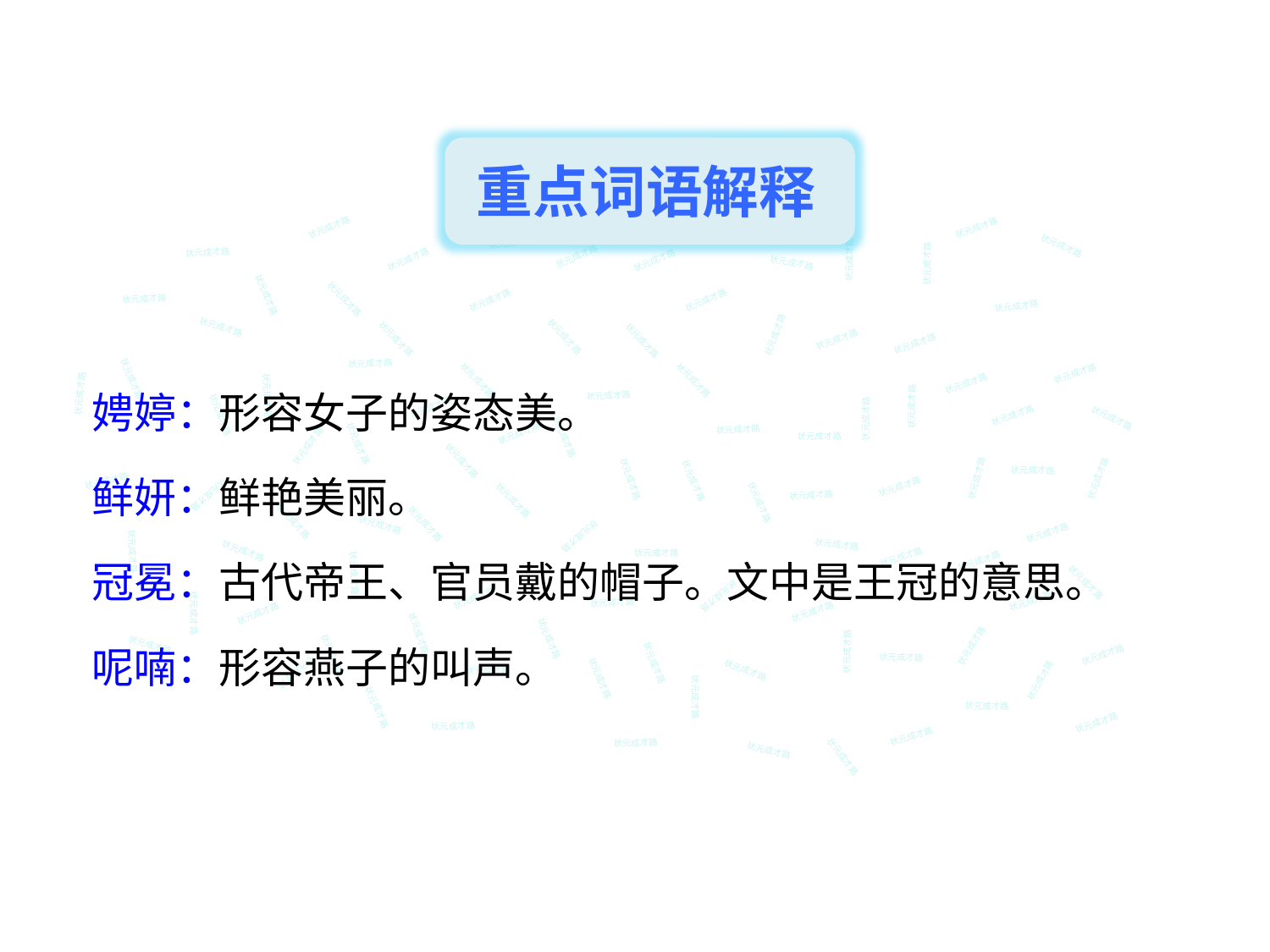

重点词语解释
状元成才路
状元成才路
状元成才路
状元成才路
状元成才路
状元成才路
状元成才路
状元成才路
状元成才路
状元成才路
状元成才路
状元成才路
状元成才路
状元成才路
状元成才路
状元成才路
状元成才路
状元成才路
状元成才路
状元成才路
状元成才路
状元成才路
状元成才路
状元成才路
状元成才路
娉婷：形容女子的姿态美。
鲜妍：鲜艳美丽。
冠冕：古代帝王、官员戴的帽子。文中是王冠的意思。
呢喃：形容燕子的叫声。
状元成才路
状元成才路
状元成才路
状元成才路
状元成才路
状元成才路
状元成才路
状元成才路
状元成才路
状元成才路
状元成才路
状元成才路
状元成才路
状元成才路
状元成才路
状元成才路
状元成才路
状元成才路
状元成才路
状元成才路
状元成才路
状元成才路
状元成才路
状元成才路
状元成才路
状元成才路
状元成才路
状元成才路
状元成才路
状元成才路
状元成才路
状元成才路
状元成才路
状元成才路
状元成才路
状元成才路
状元成才路
状元成才路
状元成才路
状元成才路
状元成才路
状元成才路
状元成才路
状元成才路
状元成才路
状元成才路
状元成才路
状元成才路
状元成才路
状元成才路
状元成才路
状元成才路
状元成才路
状元成才路
状元成才路
状元成才路
状元成才路
状元成才路
状元成才路
状元成才路
状元成才路
状元成才路
状元成才路
状元成才路
状元成才路
状元成才路
状元成才路
状元成才路
状元成才路
状元成才路
状元成才路
状元成才路
状元成才路
状元成才路
状元成才路